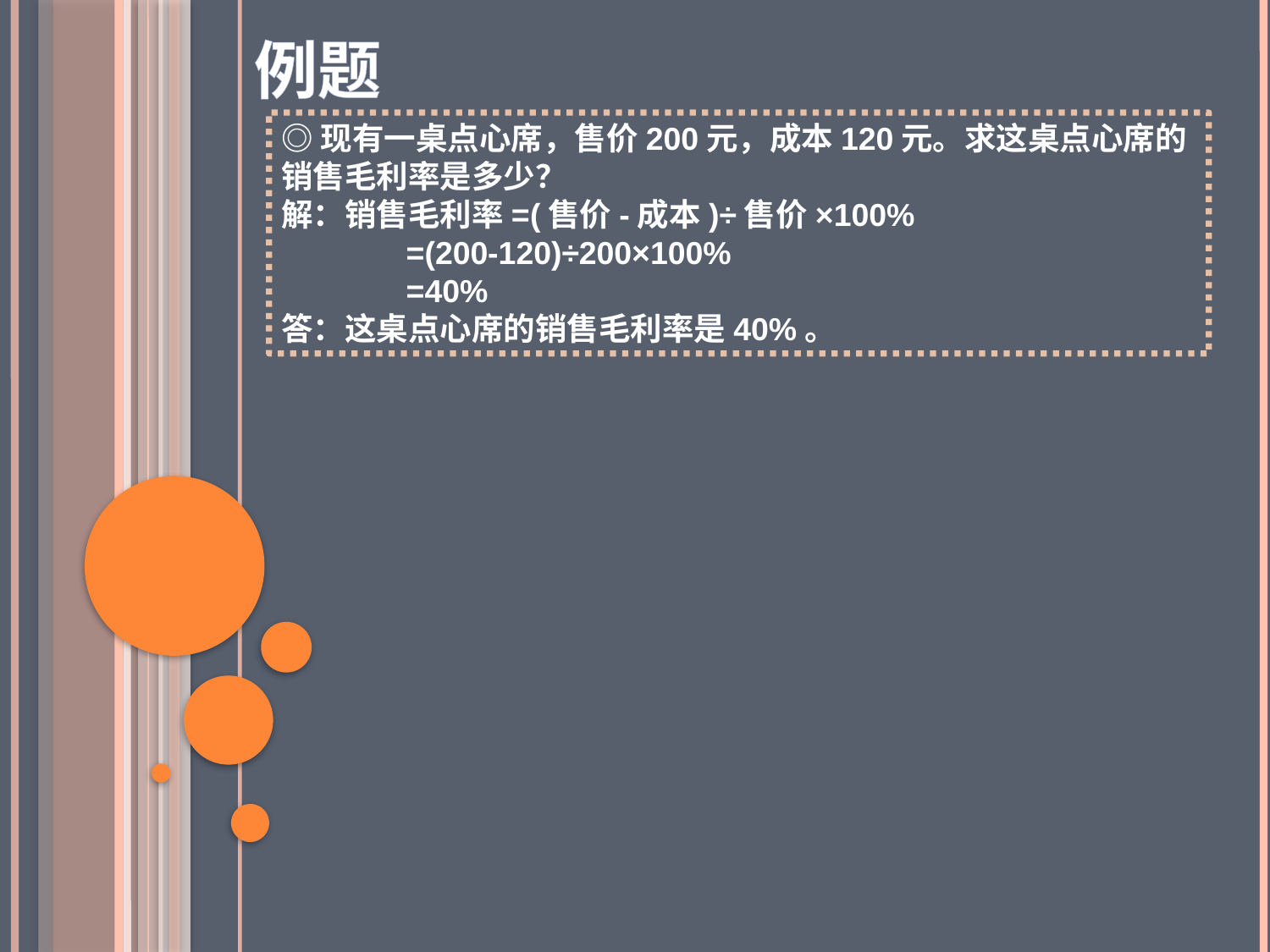

例题
◎现有一桌点心席，售价200元，成本120元。求这桌点心席的销售毛利率是多少？
解：销售毛利率=(售价-成本)÷售价×100%
              =(200-120)÷200×100%
              =40%
答：这桌点心席的销售毛利率是40%。